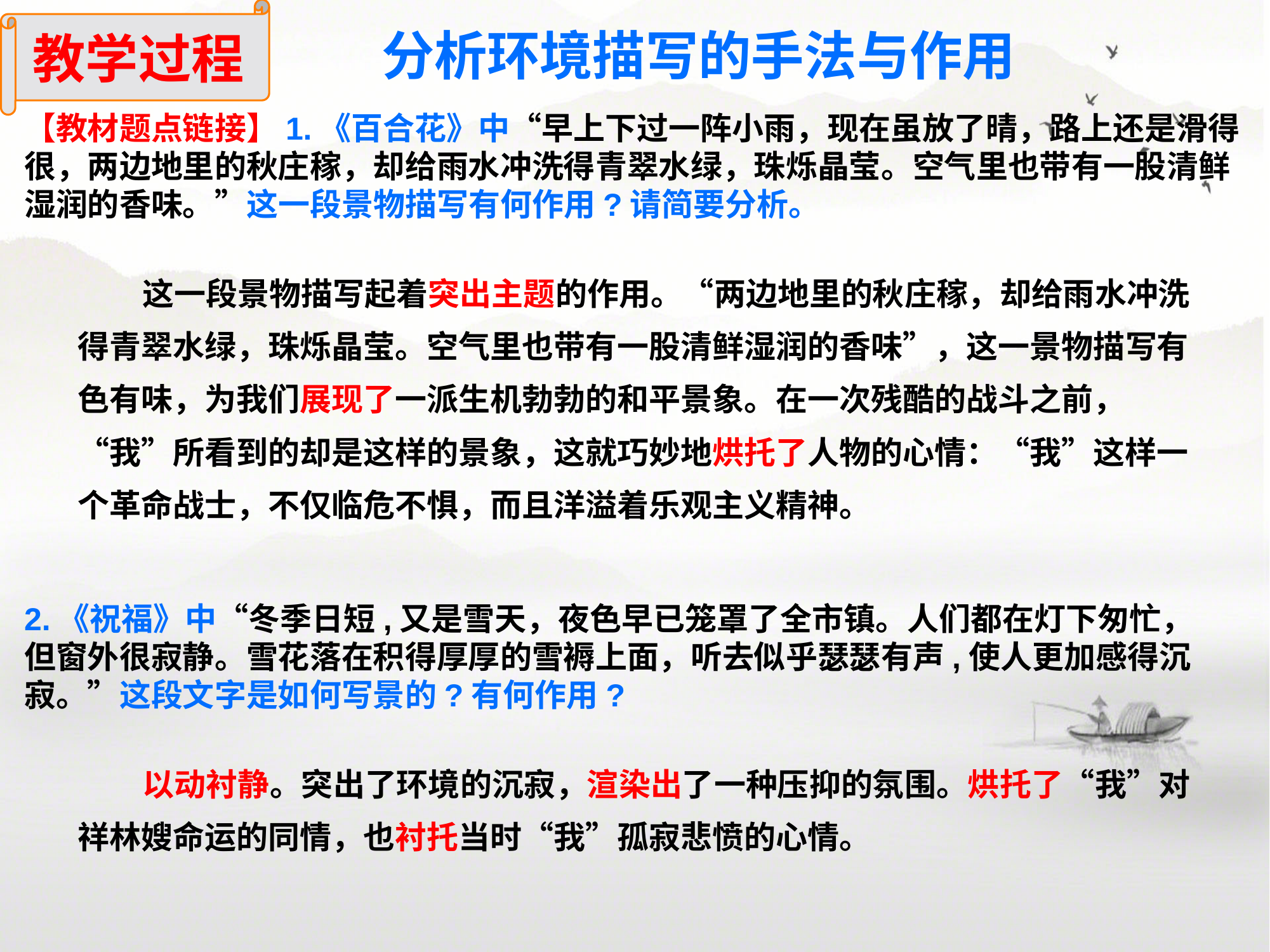

教学过程
分析环境描写的手法与作用
【教材题点链接】1.《百合花》中“早上下过一阵小雨，现在虽放了晴，路上还是滑得很，两边地里的秋庄稼，却给雨水冲洗得青翠水绿，珠烁晶莹。空气里也带有一股清鲜湿润的香味。”这一段景物描写有何作用?请简要分析。
        这一段景物描写起着突出主题的作用。“两边地里的秋庄稼，却给雨水冲洗得青翠水绿，珠烁晶莹。空气里也带有一股清鲜湿润的香味”，这一景物描写有色有味，为我们展现了一派生机勃勃的和平景象。在一次残酷的战斗之前，“我”所看到的却是这样的景象，这就巧妙地烘托了人物的心情：“我”这样一个革命战士，不仅临危不惧，而且洋溢着乐观主义精神。
2.《祝福》中“冬季日短,又是雪天，夜色早已笼罩了全市镇。人们都在灯下匆忙，但窗外很寂静。雪花落在积得厚厚的雪褥上面，听去似乎瑟瑟有声,使人更加感得沉寂。”这段文字是如何写景的?有何作用?
        以动衬静。突出了环境的沉寂，渲染出了一种压抑的氛围。烘托了“我”对祥林嫂命运的同情，也衬托当时“我”孤寂悲愤的心情。